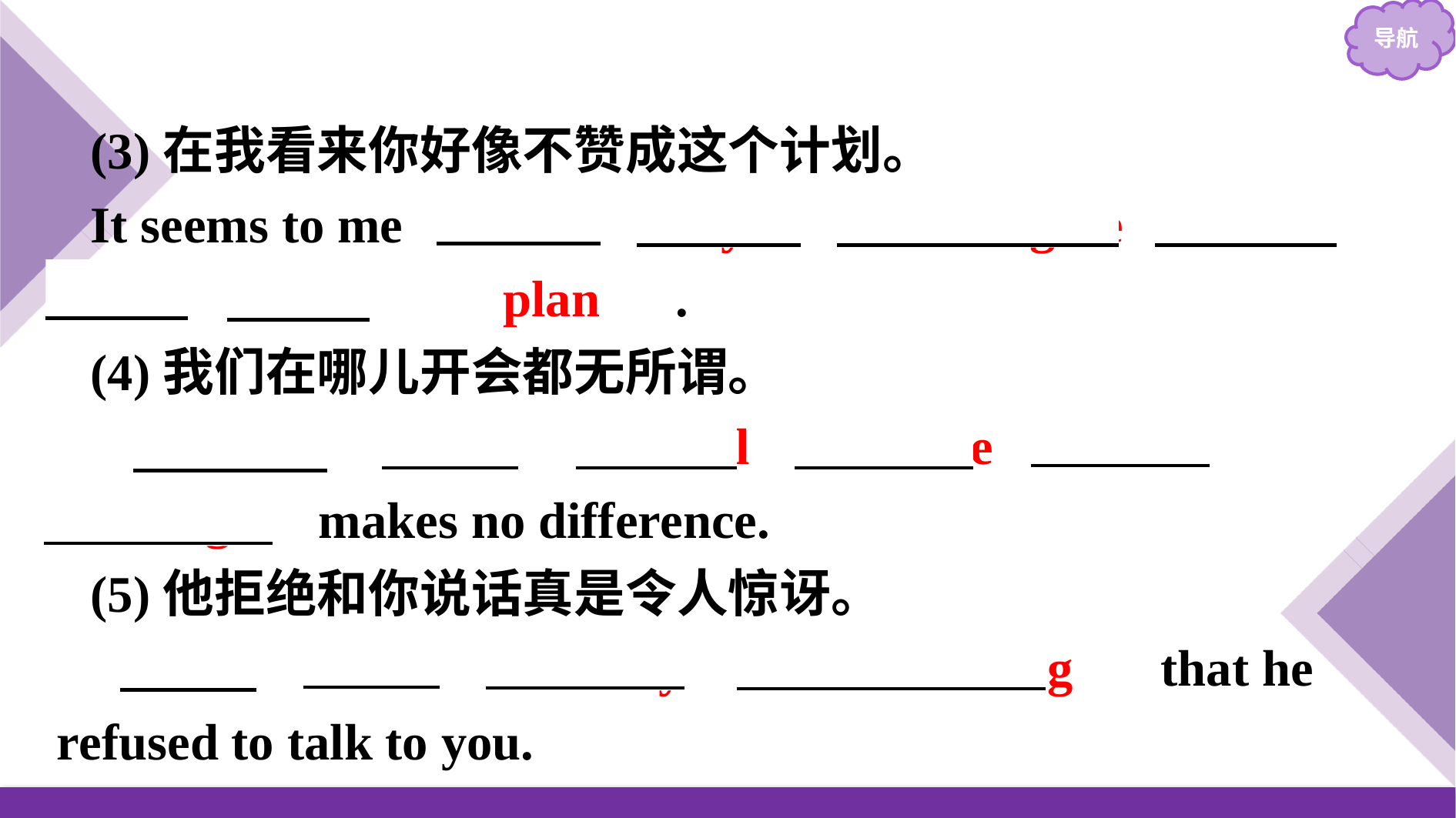

(3)在我看来你好像不赞成这个计划。
It seems to me 　that　 　you　 　disagree　 　with　 　the　 　plan　.
(4)我们在哪儿开会都无所谓。
　Where　 　we　 　shall　 　have　 　the　 　meeting　 makes no difference.
(5)他拒绝和你说话真是令人惊讶。
　It　 　was　 　really　 　astonishing　 that he refused to talk to you.